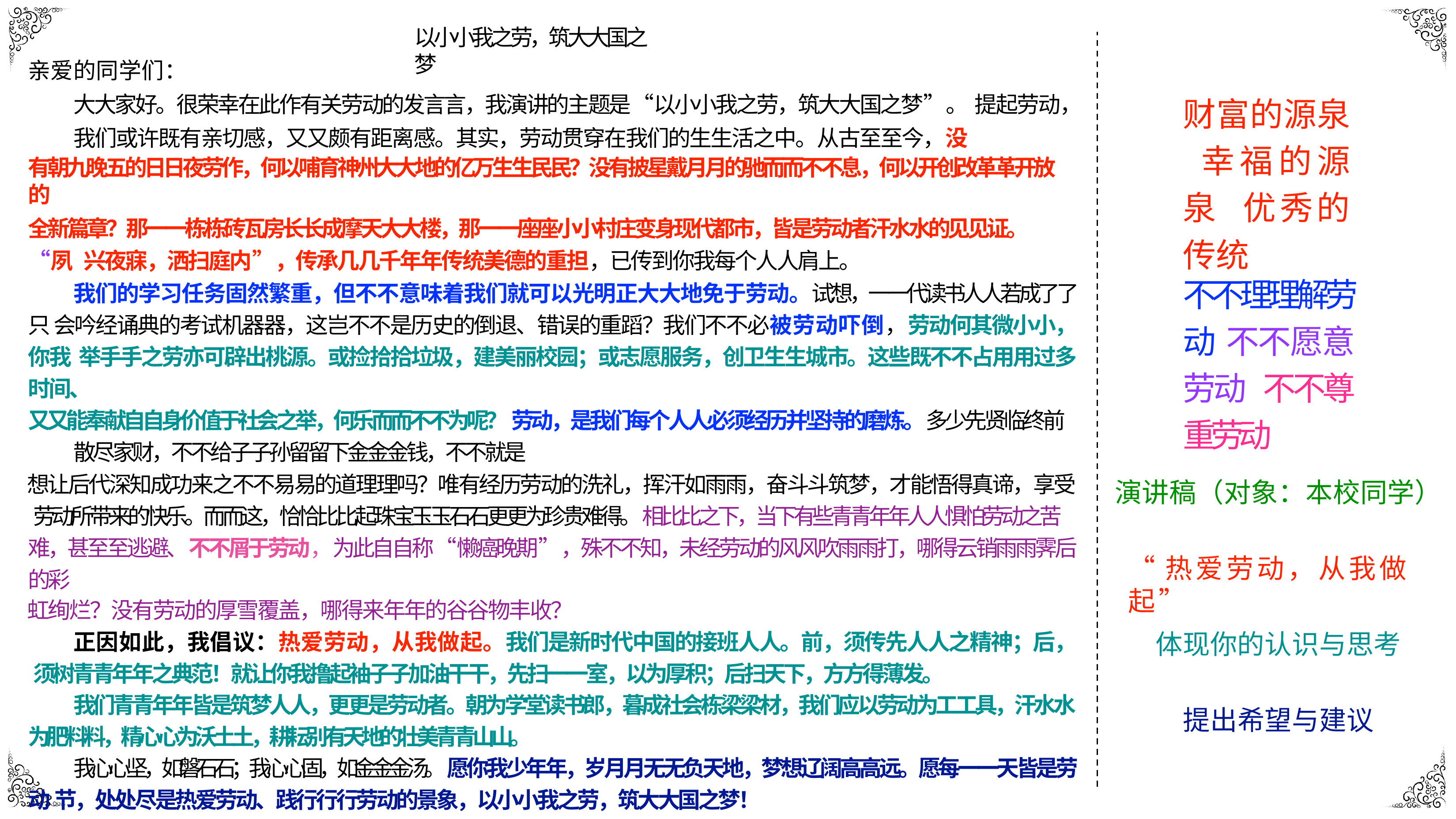

以⼩小我之劳，筑⼤大国之梦

亲爱的同学们：
⼤大家好。很荣幸在此作有关劳动的发⾔言，我演讲的主题是“以⼩小我之劳，筑⼤大国之梦”。  提起劳动，我们或许既有亲切感，⼜又颇有距离感。其实，劳动贯穿在我们的⽣生活之中。从古⾄至今，没
有朝九晚五的⽇日夜劳作，何以哺育神州⼤大地的亿万⽣生⺠民？没有披星戴⽉月的驰⽽而不不息，何以开创改⾰革开放的
全新篇章？那⼀一栋栋砖瓦房⻓长成摩天⼤大楼，那⼀一座座⼩小村庄变身现代都市，皆是劳动者汗⽔水的⻅见证。“夙  兴夜寐，洒扫庭内”，传承⼏几千年年传统美德的重担，已传到你我每个⼈人肩上。
我们的学习任务固然繁重，但不不意味着我们就可以光明正⼤大地免于劳动。试想，⼀一代读书⼈人若成了了只  会吟经诵典的考试机器器，这岂不不是历史的倒退、错误的重蹈？我们不不必被劳动吓倒，劳动何其微⼩小，你我  举⼿手之劳亦可辟出桃源。或捡拾拾垃圾，建美丽校园；或志愿服务，创卫⽣生城市。这些既不不占⽤用过多时间、
⼜又能奉献⾃自身价值于社会之举，何乐⽽而不不为呢？  劳动，是我们每个⼈人必须经历并坚持的磨炼。多少先贤临终前散尽家财，不不给⼦子孙留留下⾦金金钱，不不就是
想让后代深知成功来之不不易易的道理理吗？唯有经历劳动的洗礼，挥汗如⾬雨，奋⽃斗筑梦，才能悟得真谛，享受  劳动所带来的快乐。⽽而这，恰恰⽐比起珠宝⽟玉⽯石更更为珍贵难得。相⽐比之下，当下有些⻘青年年⼈人惧怕劳动之苦  难，甚⾄至逃避、不不屑于劳动，为此⾃自称“懒癌晚期”，殊不不知，未经劳动的⻛风吹⾬雨打，哪得云销⾬雨霁后的彩
虹绚烂？没有劳动的厚雪覆盖，哪得来年年的⾕谷物丰收？
正因如此，我倡议：热爱劳动，从我做起。我们是新时代中国的接班⼈人。前，须传先⼈人之精神；后，  须树⻘青年年之典范！就让你我撸起袖⼦子加油⼲干，先扫⼀一室，以为厚积；后扫天下，⽅方得薄发。
我们⻘青年年皆是筑梦⼈人，更更是劳动者。朝为学堂读书郎，暮成社会栋梁梁材，我们应以劳动为⼯工具，汗⽔水  为肥料料，精⼼心为沃⼟土，耕耘别有天地的壮美⻘青⼭山。
我⼼心坚，如磐⽯石；我⼼心固，如⾦金金汤。愿你我少年年，岁⽉月⽆无负天地，梦想辽阔⾼高远。愿每⼀一天皆是劳动  节，处处尽是热爱劳动、践⾏行行劳动的景象，以⼩小我之劳，筑⼤大国之梦！
我的演讲到此结束，谢谢⼤大家！
财富的源泉  幸福的源泉  优秀的传统
不不理理解劳动  不不愿意劳动  不不尊重劳动
演讲稿（对象：本校同学）
“热爱劳动，从我做起”
体现你的认识与思考
提出希望与建议